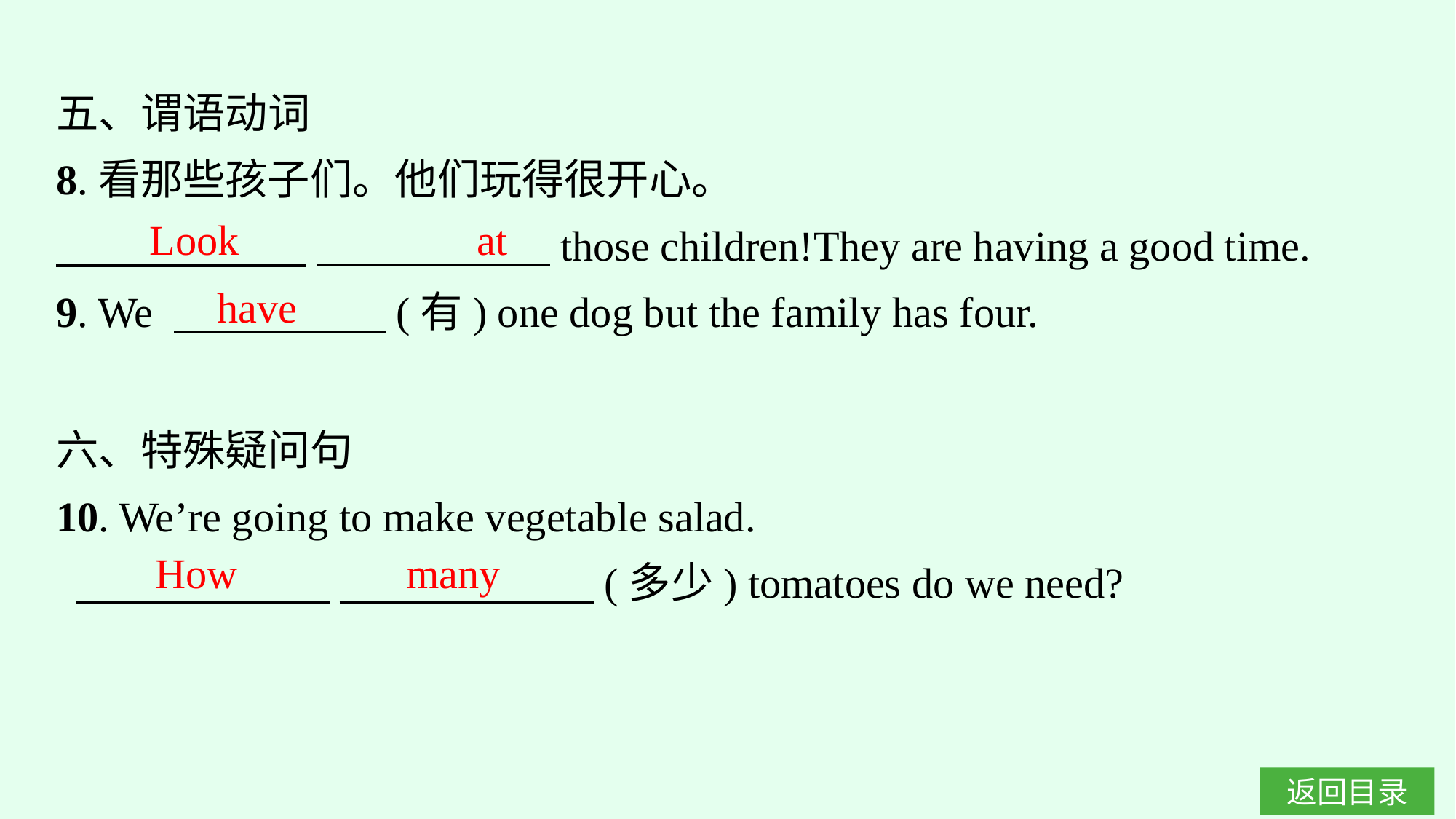

五、谓语动词
8.看那些孩子们。他们玩得很开心。
　　             　 　　　　　 those children!They are having a good time.
9. We 　　　　　(有) one dog but the family has four.
Look 			at
have
六、特殊疑问句
10. We’re going to make vegetable salad.
 　　　　　　  　　　　　 (多少) tomatoes do we need?
How                many